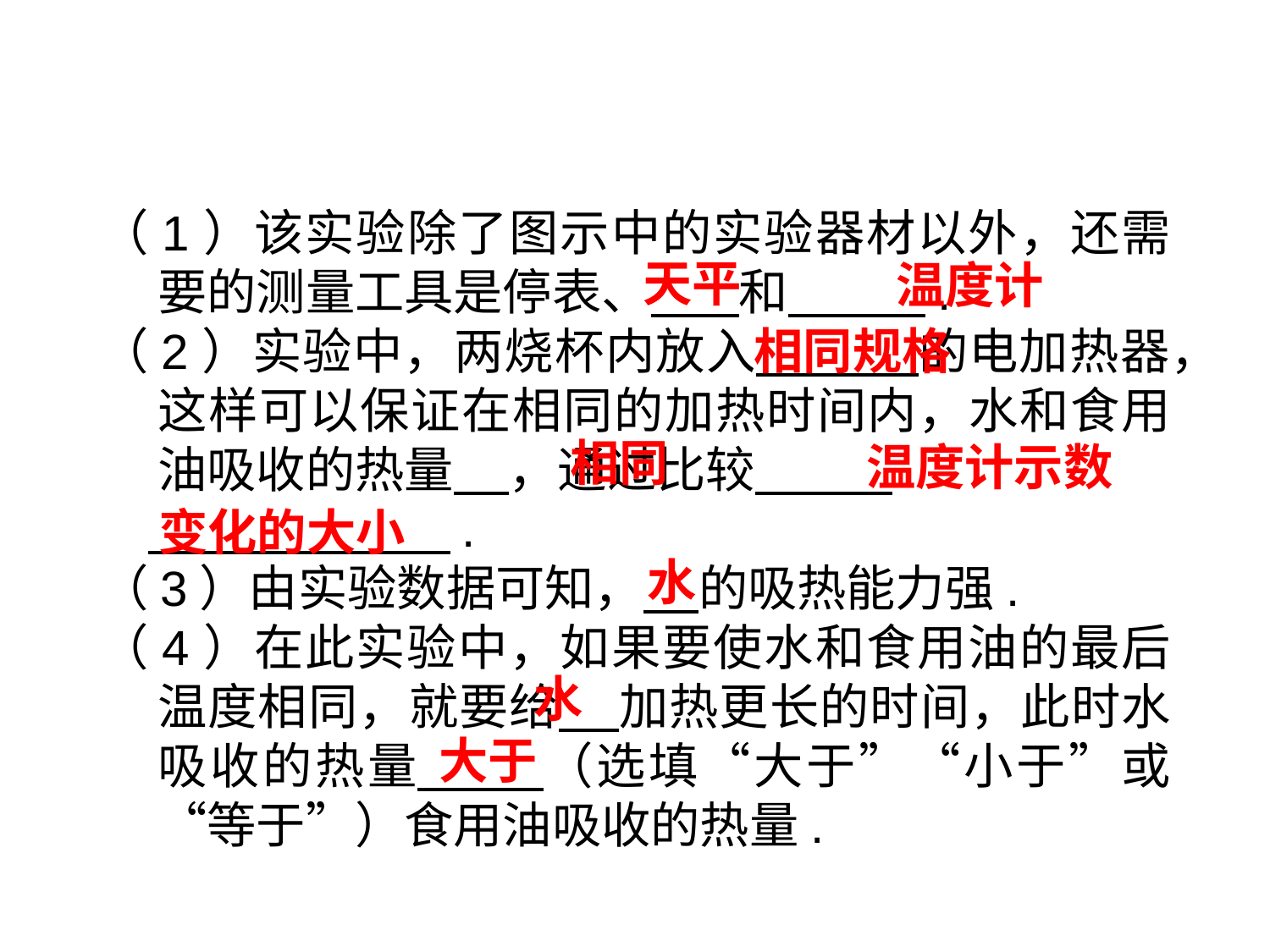

（1）该实验除了图示中的实验器材以外，还需要的测量工具是停表、        和       　 .
（2）实验中，两烧杯内放入     　　的电加热器，这样可以保证在相同的加热时间内，水和食用油吸收的热量     ，通过比较     　   .
　　　　　     　.
（3）由实验数据可知，     的吸热能力强.
（4）在此实验中，如果要使水和食用油的最后温度相同，就要给     加热更长的时间，此时水吸收的热量     　（选填“大于”“小于”或“等于”）食用油吸收的热量.
天平
温度计
相同规格
相同
                                                              温度计示数变化的大小
水
水
大于